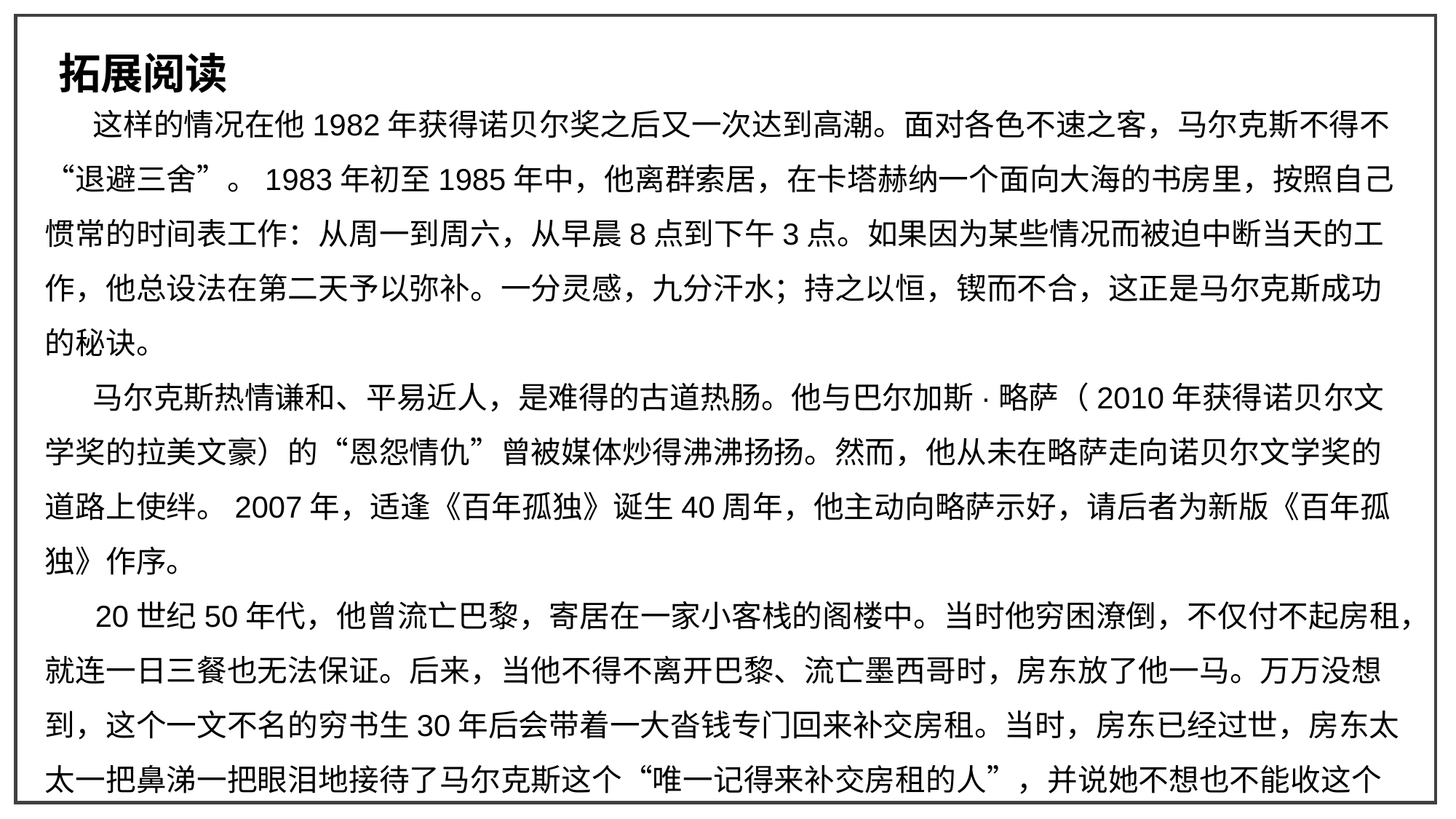

拓展阅读
      这样的情况在他1982年获得诺贝尔奖之后又一次达到高潮。面对各色不速之客，马尔克斯不得不“退避三舍”。1983年初至1985年中，他离群索居，在卡塔赫纳一个面向大海的书房里，按照自己惯常的时间表工作：从周一到周六，从早晨8点到下午3点。如果因为某些情况而被迫中断当天的工作，他总设法在第二天予以弥补。一分灵感，九分汗水；持之以恒，锲而不合，这正是马尔克斯成功的秘诀。
      马尔克斯热情谦和、平易近人，是难得的古道热肠。他与巴尔加斯·略萨（2010年获得诺贝尔文学奖的拉美文豪）的“恩怨情仇”曾被媒体炒得沸沸扬扬。然而，他从未在略萨走向诺贝尔文学奖的道路上使绊。2007年，适逢《百年孤独》诞生40周年，他主动向略萨示好，请后者为新版《百年孤独》作序。
      20世纪50年代，他曾流亡巴黎，寄居在一家小客栈的阁楼中。当时他穷困潦倒，不仅付不起房租，就连一日三餐也无法保证。后来，当他不得不离开巴黎、流亡墨西哥时，房东放了他一马。万万没想到，这个一文不名的穷书生30年后会带着一大沓钱专门回来补交房租。当时，房东已经过世，房东太太一把鼻涕一把眼泪地接待了马尔克斯这个“唯一记得来补交房租的人”，并说她不想也不能收这个钱，因为她被来者的诚信感动，同时也要替天上有知的丈夫做一件大事：对世界文学尽一份力！